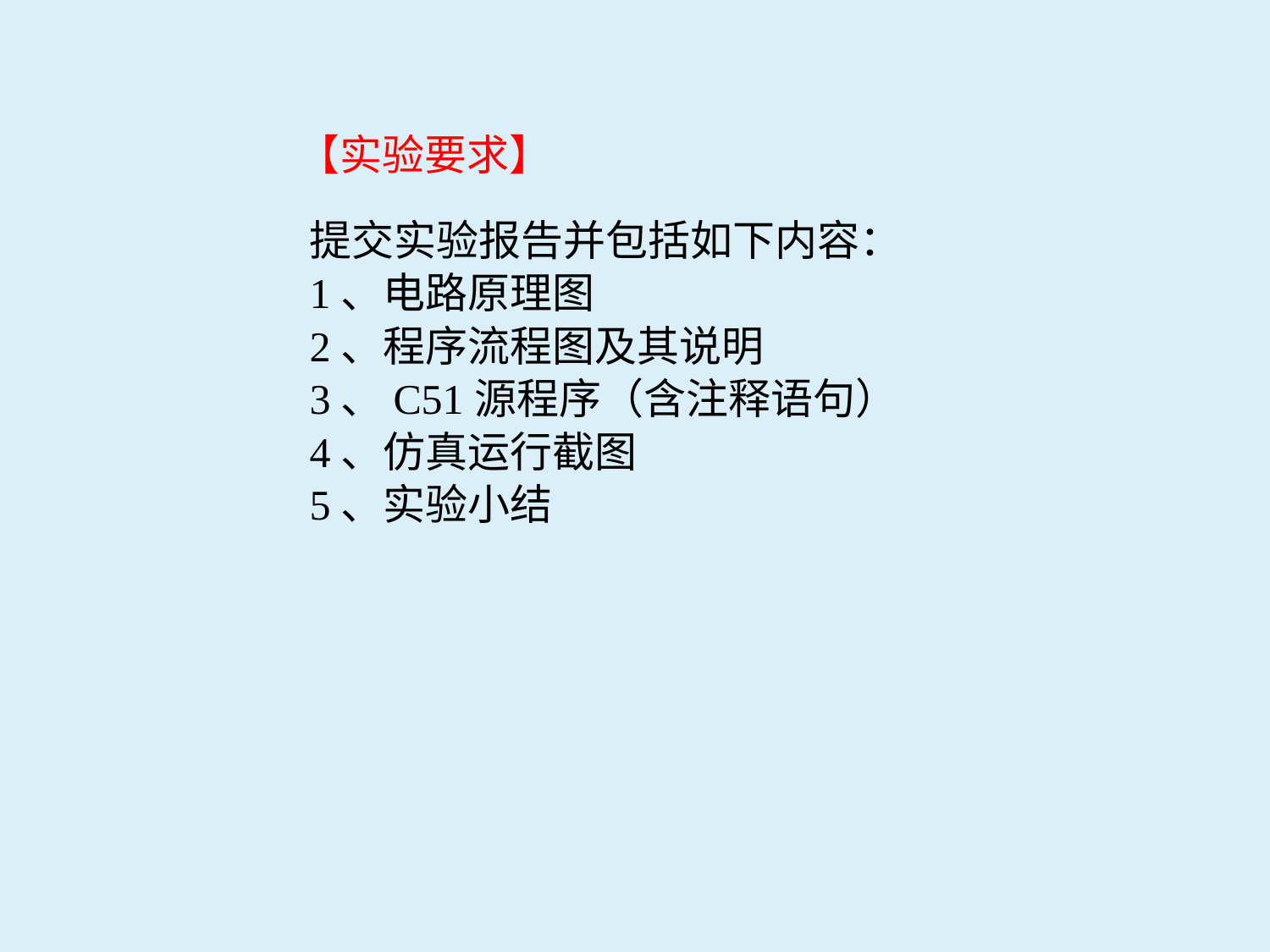

【实验要求】
提交实验报告并包括如下内容：
1、电路原理图
2、程序流程图及其说明
3、C51源程序（含注释语句）
4、仿真运行截图
5、实验小结